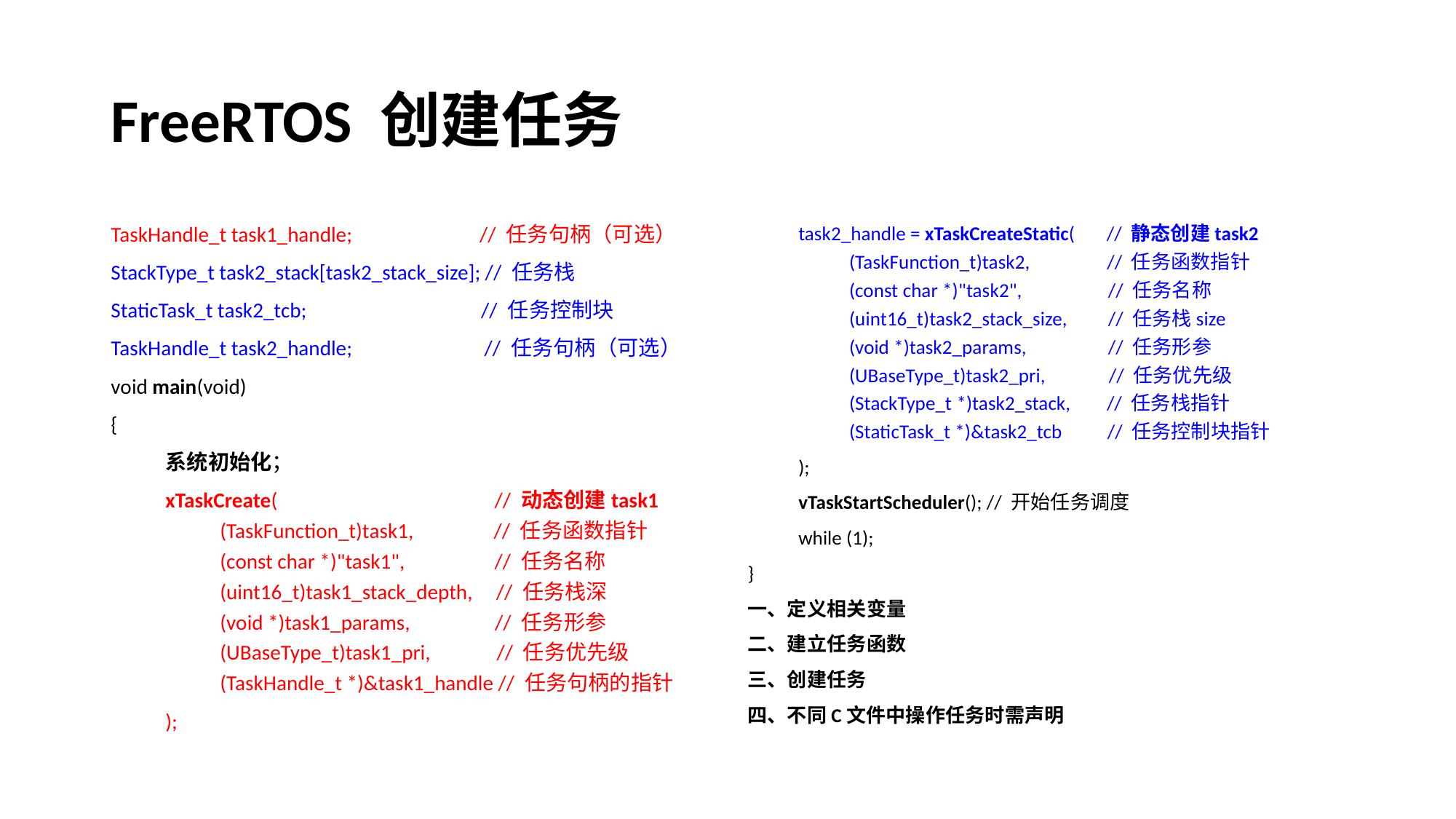

# FreeRTOS 创建任务
TaskHandle_t task1_handle;                           // 任务句柄（可选）
StackType_t task2_stack[task2_stack_size]; // 任务栈
StaticTask_t task2_tcb;                                     // 任务控制块
TaskHandle_t task2_handle;                            // 任务句柄（可选）
void main(void)
{
系统初始化；
xTaskCreate(                                              // 动态创建task1
(TaskFunction_t)task1,                 // 任务函数指针
(const char *)"task1",                   // 任务名称
(uint16_t)task1_stack_depth,     // 任务栈深
(void *)task1_params,                  // 任务形参
(UBaseType_t)task1_pri,              // 任务优先级
(TaskHandle_t *)&task1_handle // 任务句柄的指针
);
task2_handle = xTaskCreateStatic(       // 静态创建task2
(TaskFunction_t)task2,                 // 任务函数指针
(const char *)"task2",                   // 任务名称
(uint16_t)task2_stack_size,         // 任务栈size
(void *)task2_params,                  // 任务形参
(UBaseType_t)task2_pri,              // 任务优先级
(StackType_t *)task2_stack,        // 任务栈指针
(StaticTask_t *)&task2_tcb          // 任务控制块指针
);
vTaskStartScheduler(); // 开始任务调度
while (1);
}
一、定义相关变量
二、建立任务函数
三、创建任务
四、不同C文件中操作任务时需声明